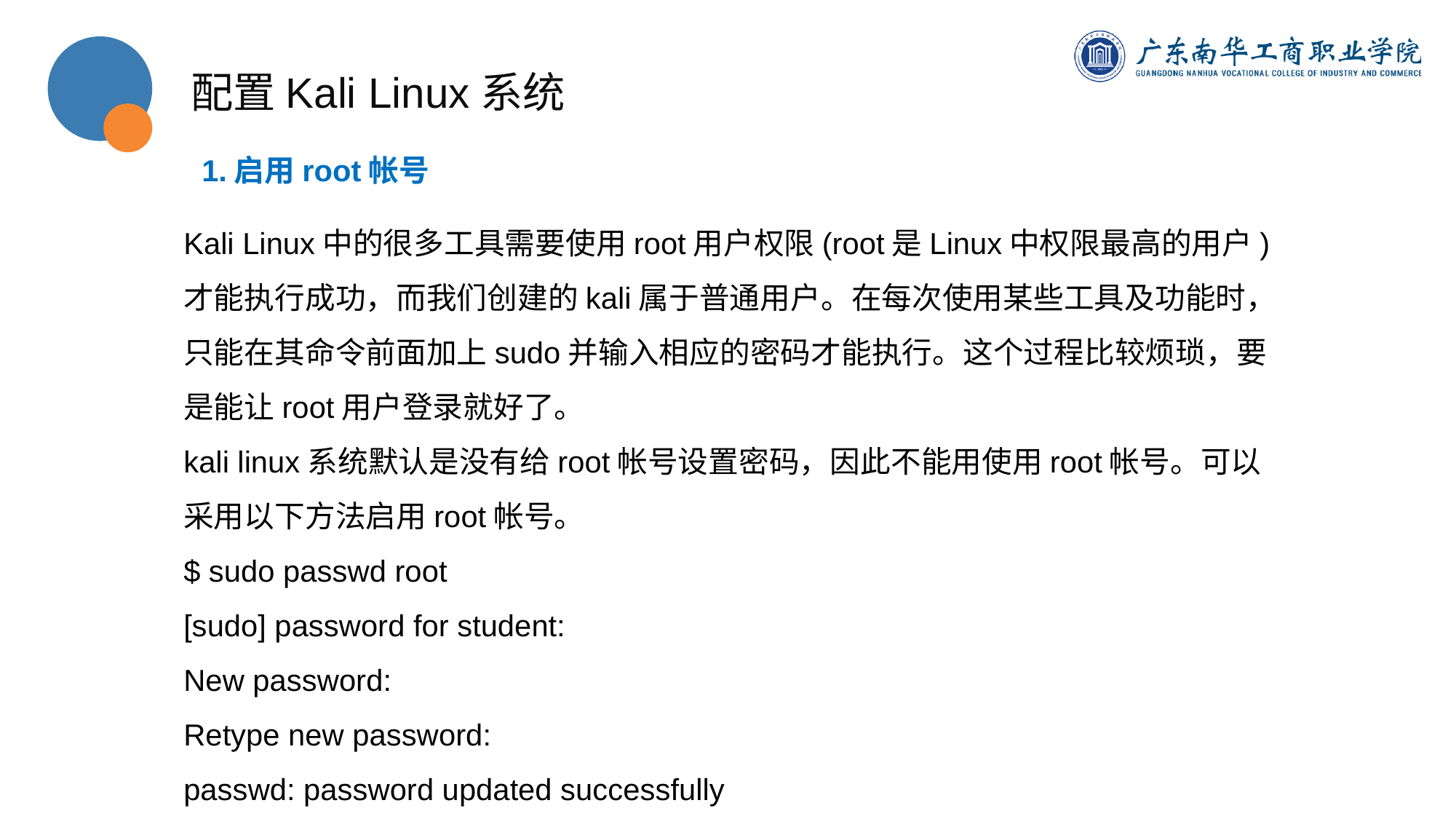

配置Kali Linux系统

1.启用root帐号
Kali Linux中的很多工具需要使用root用户权限(root是Linux中权限最高的用户)才能执行成功，而我们创建的kali属于普通用户。在每次使用某些工具及功能时，只能在其命令前面加上sudo并输入相应的密码才能执行。这个过程比较烦琐，要是能让root用户登录就好了。
kali linux系统默认是没有给root帐号设置密码，因此不能用使用root帐号。可以采用以下方法启用root帐号。
$ sudo passwd root
[sudo] password for student:
New password:
Retype new password:
passwd: password updated successfully